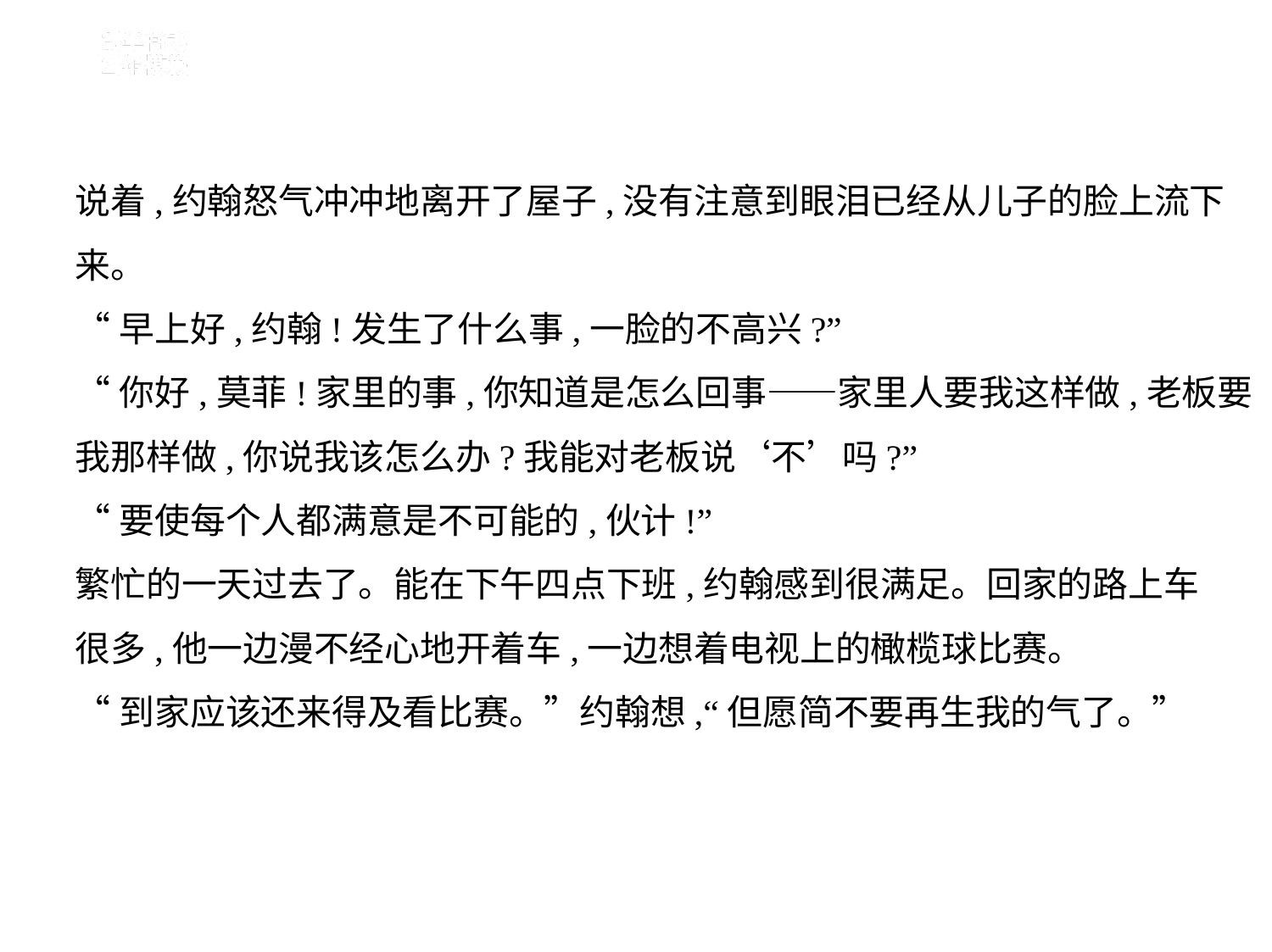

说着,约翰怒气冲冲地离开了屋子,没有注意到眼泪已经从儿子的脸上流下
来。
“早上好,约翰!发生了什么事,一脸的不高兴?”
“你好,莫菲!家里的事,你知道是怎么回事——家里人要我这样做,老板要
我那样做,你说我该怎么办?我能对老板说‘不’吗?”
“要使每个人都满意是不可能的,伙计!”
繁忙的一天过去了。能在下午四点下班,约翰感到很满足。回家的路上车
很多,他一边漫不经心地开着车,一边想着电视上的橄榄球比赛。
“到家应该还来得及看比赛。”约翰想,“但愿简不要再生我的气了。”